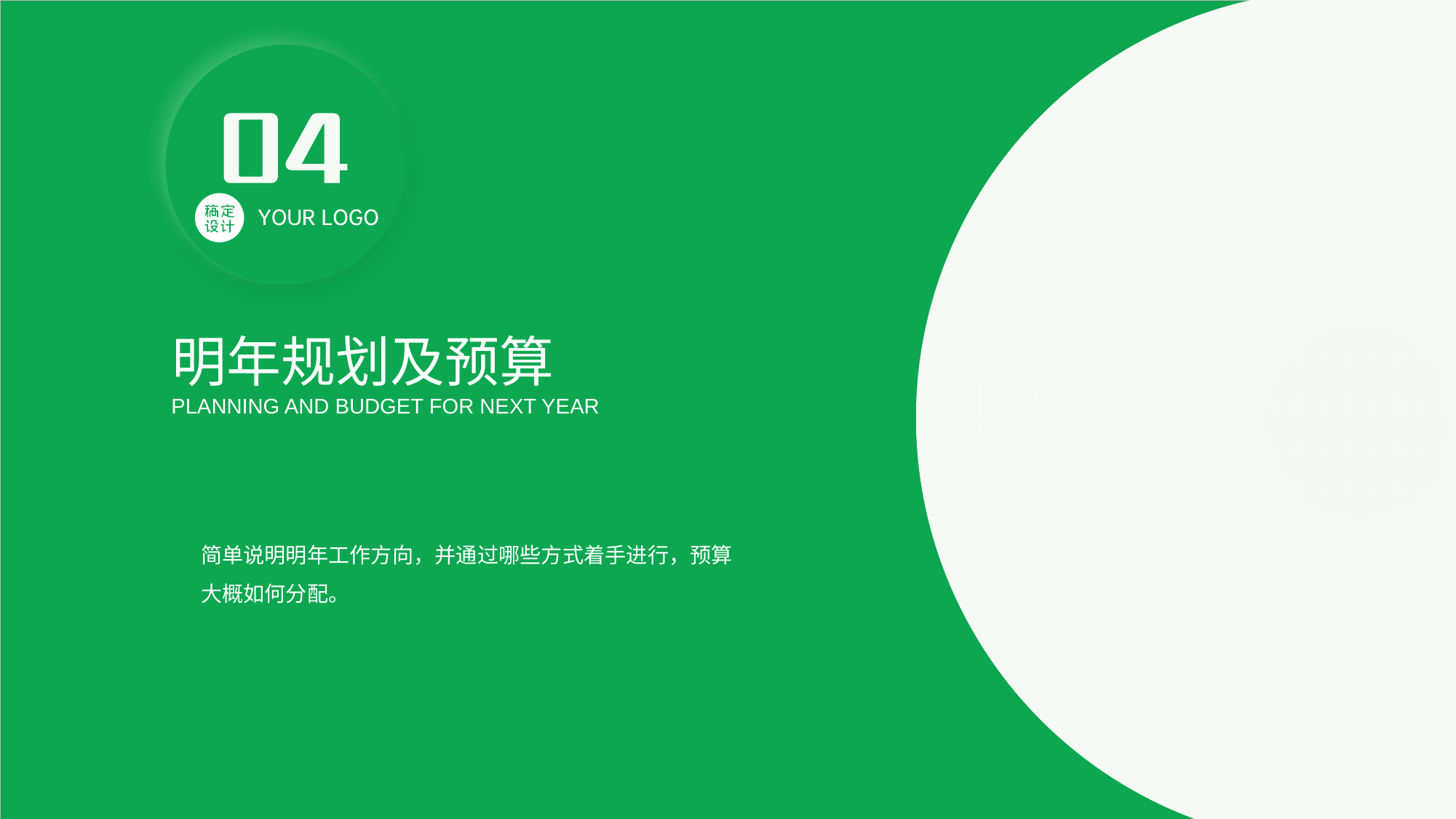

明年规划及预算
PLANNING AND BUDGET FOR NEXT YEAR

简单说明明年工作方向，并通过哪些方式着手进行，预算大概如何分配。